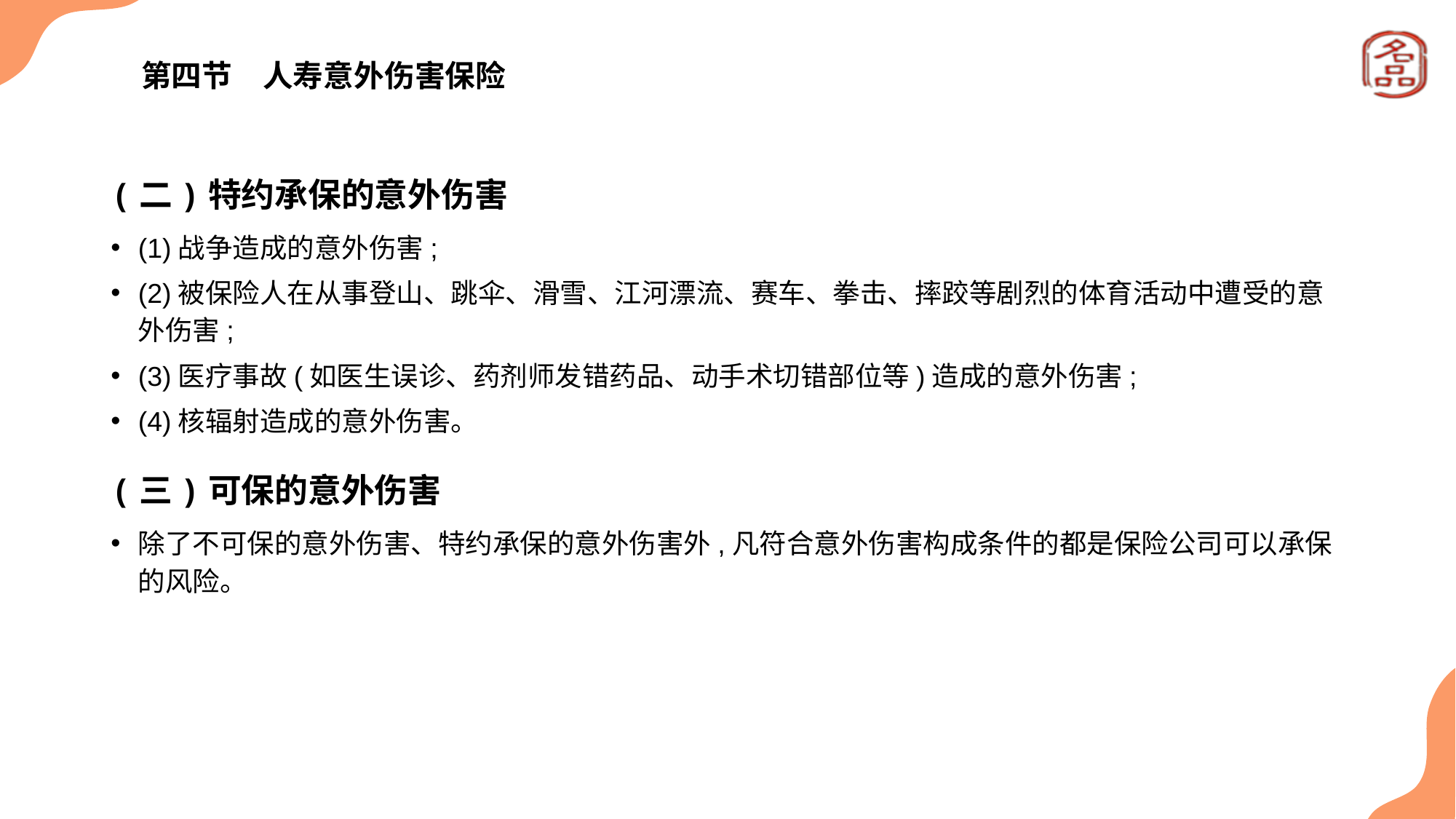

# 第四节　人寿意外伤害保险
(二)特约承保的意外伤害
(1)战争造成的意外伤害;
(2)被保险人在从事登山、跳伞、滑雪、江河漂流、赛车、拳击、摔跤等剧烈的体育活动中遭受的意外伤害;
(3)医疗事故(如医生误诊、药剂师发错药品、动手术切错部位等)造成的意外伤害;
(4)核辐射造成的意外伤害。
(三)可保的意外伤害
除了不可保的意外伤害、特约承保的意外伤害外,凡符合意外伤害构成条件的都是保险公司可以承保的风险。